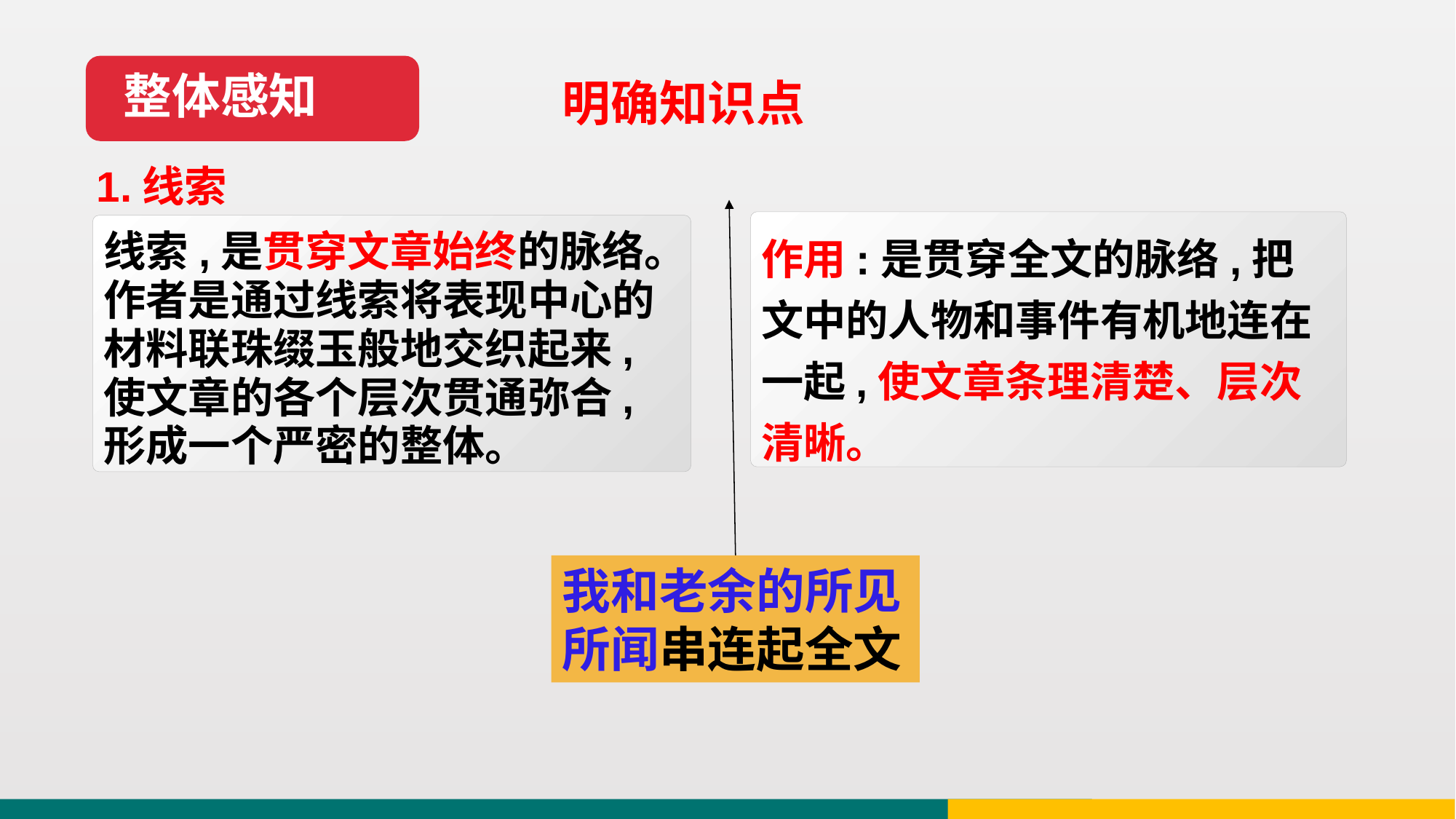

整体感知
明确知识点
1.线索

作用:是贯穿全文的脉络,把文中的人物和事件有机地连在一起,使文章条理清楚、层次清晰。

线索,是贯穿文章始终的脉络。作者是通过线索将表现中心的材料联珠缀玉般地交织起来,使文章的各个层次贯通弥合,形成一个严密的整体。

我和老余的所见所闻串连起全文